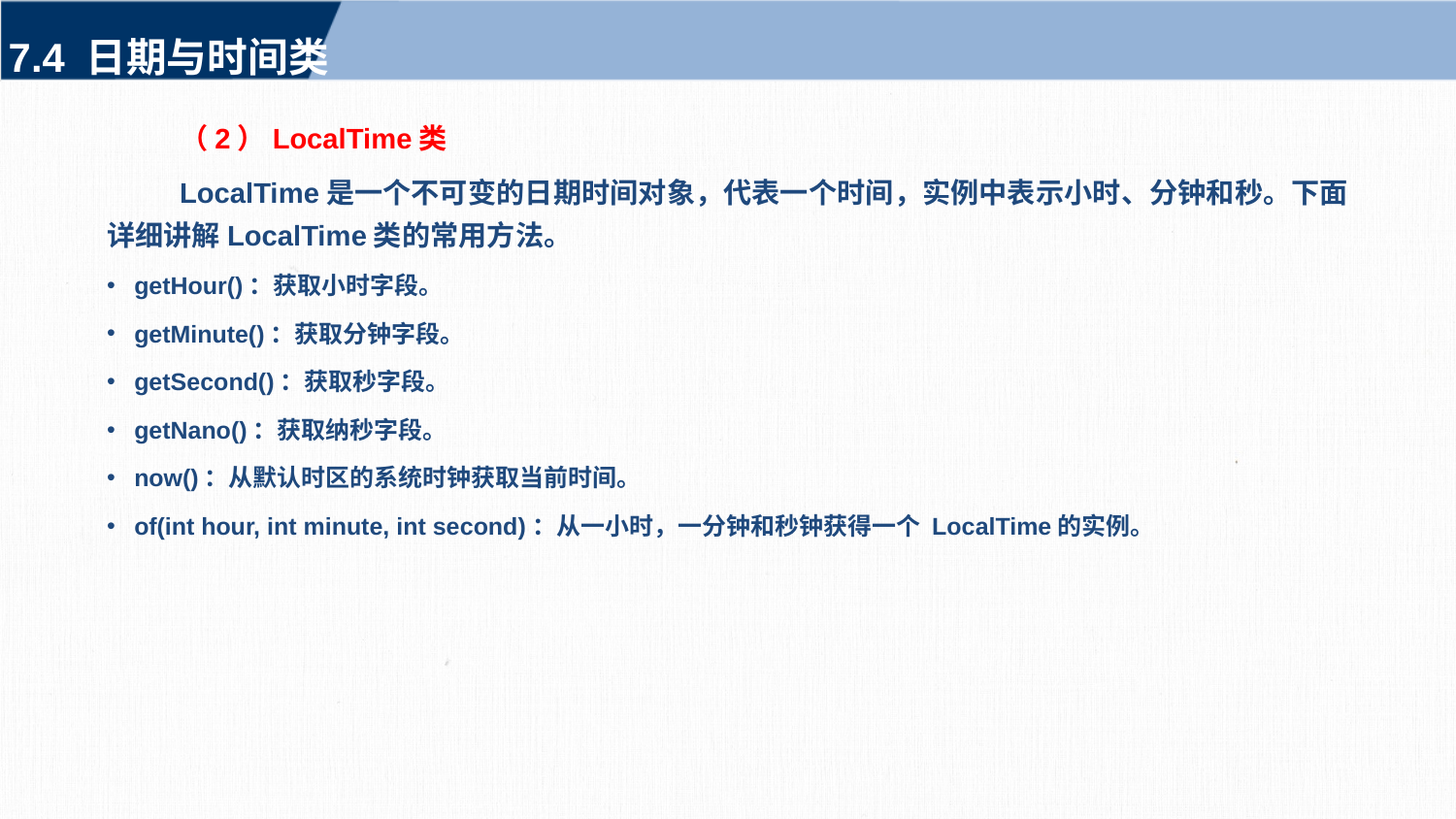

7.4 日期与时间类

（2）LocalTime类
LocalTime是一个不可变的日期时间对象，代表一个时间，实例中表示小时、分钟和秒。下面详细讲解LocalTime类的常用方法。
getHour()：获取小时字段。
getMinute()：获取分钟字段。
getSecond()：获取秒字段。
getNano()：获取纳秒字段。
now()：从默认时区的系统时钟获取当前时间。
of(int hour, int minute, int second)：从一小时，一分钟和秒钟获得一个 LocalTime的实例。